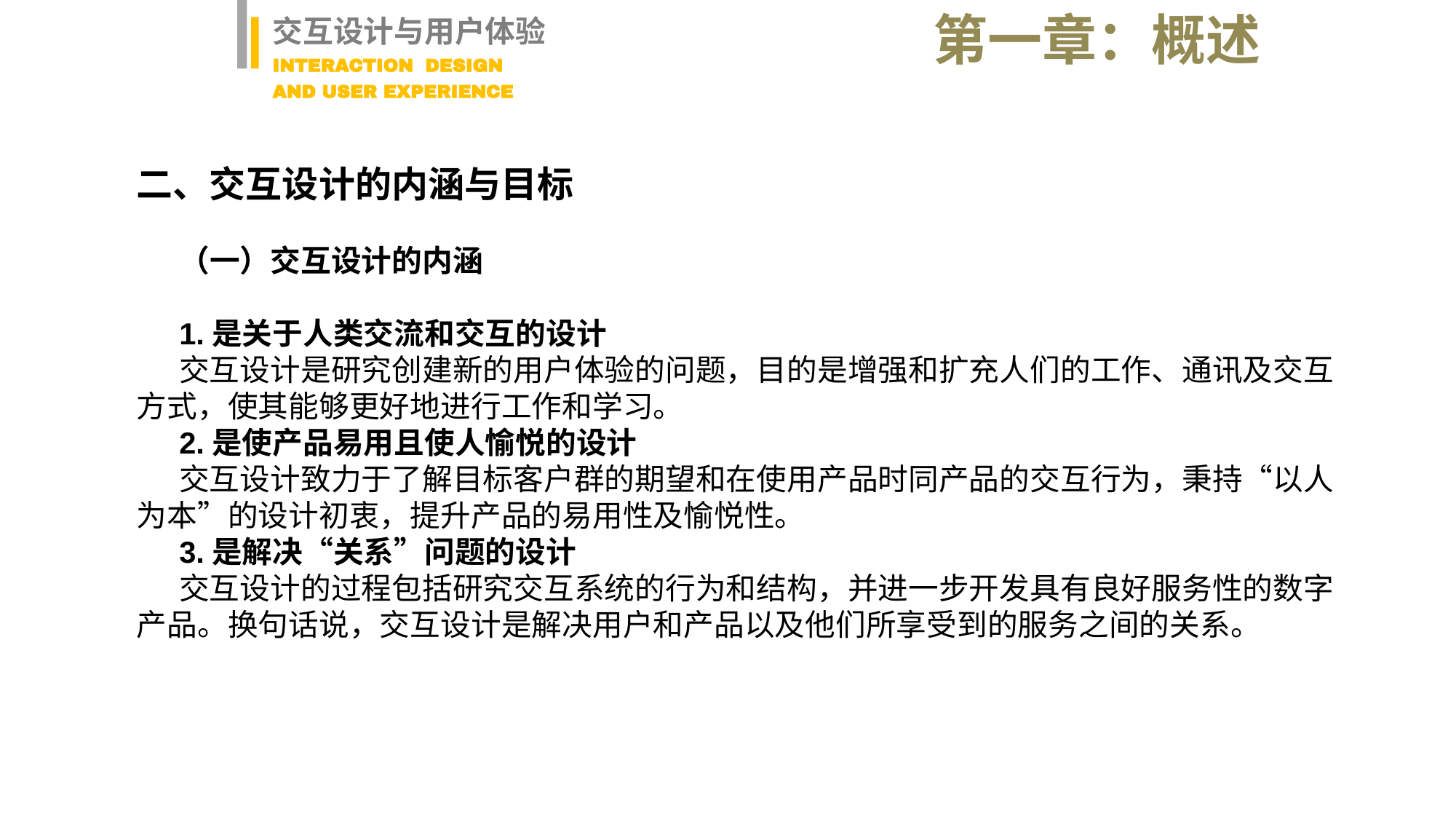

第一章：概述

交互设计与用户体验
INTERACTION  DESIGN
AND USER EXPERIENCE
二、交互设计的内涵与目标

（一）交互设计的内涵

1.是关于人类交流和交互的设计
交互设计是研究创建新的用户体验的问题，目的是增强和扩充人们的工作、通讯及交互方式，使其能够更好地进行工作和学习。
2.是使产品易用且使人愉悦的设计
交互设计致力于了解目标客户群的期望和在使用产品时同产品的交互行为，秉持“以人为本”的设计初衷，提升产品的易用性及愉悦性。
3.是解决“关系”问题的设计
交互设计的过程包括研究交互系统的行为和结构，并进一步开发具有良好服务性的数字产品。换句话说，交互设计是解决用户和产品以及他们所享受到的服务之间的关系。